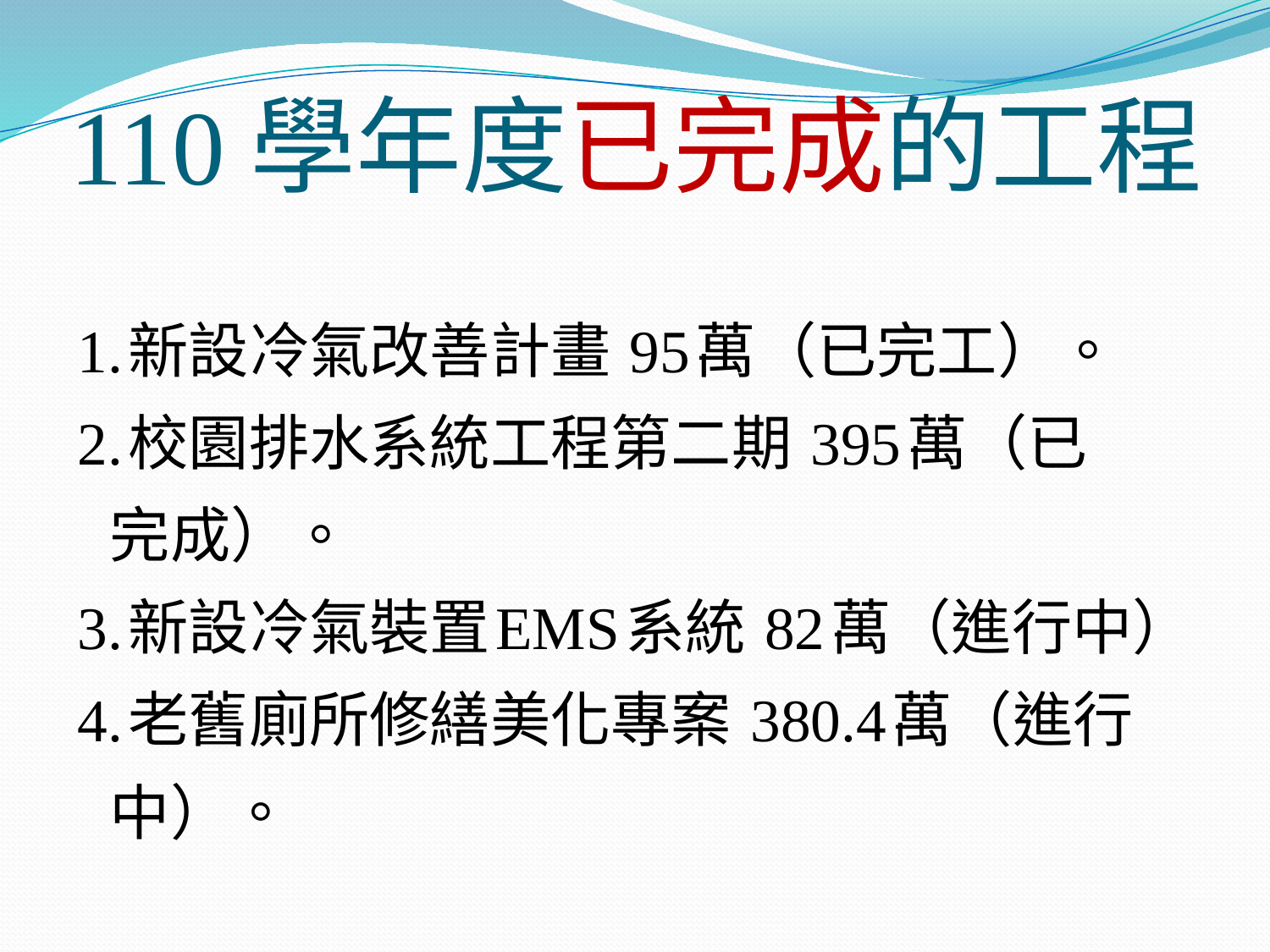

# 110學年度已完成的工程
1.新設冷氣改善計畫 95萬（已完工）。
2.校園排水系統工程第二期 395萬（已
  完成）。
3.新設冷氣裝置EMS系統 82萬（進行中）
4.老舊廁所修繕美化專案 380.4萬（進行
  中）。